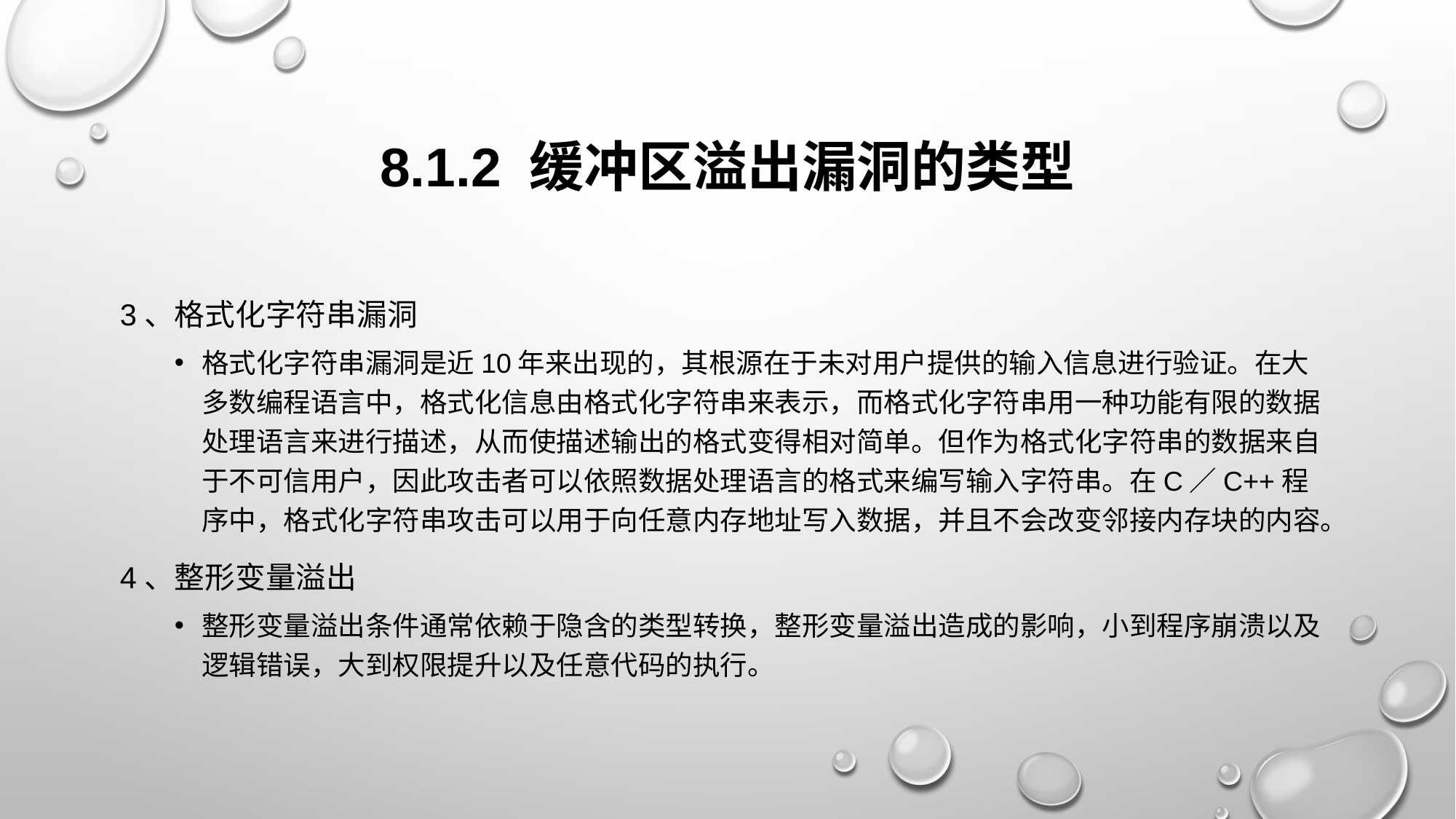

# 8.1.2 缓冲区溢出漏洞的类型
3、格式化字符串漏洞
格式化字符串漏洞是近10年来出现的，其根源在于未对用户提供的输入信息进行验证。在大多数编程语言中，格式化信息由格式化字符串来表示，而格式化字符串用一种功能有限的数据处理语言来进行描述，从而使描述输出的格式变得相对简单。但作为格式化字符串的数据来自于不可信用户，因此攻击者可以依照数据处理语言的格式来编写输入字符串。在C／C++程序中，格式化字符串攻击可以用于向任意内存地址写入数据，并且不会改变邻接内存块的内容。
4、整形变量溢出
整形变量溢出条件通常依赖于隐含的类型转换，整形变量溢出造成的影响，小到程序崩溃以及逻辑错误，大到权限提升以及任意代码的执行。